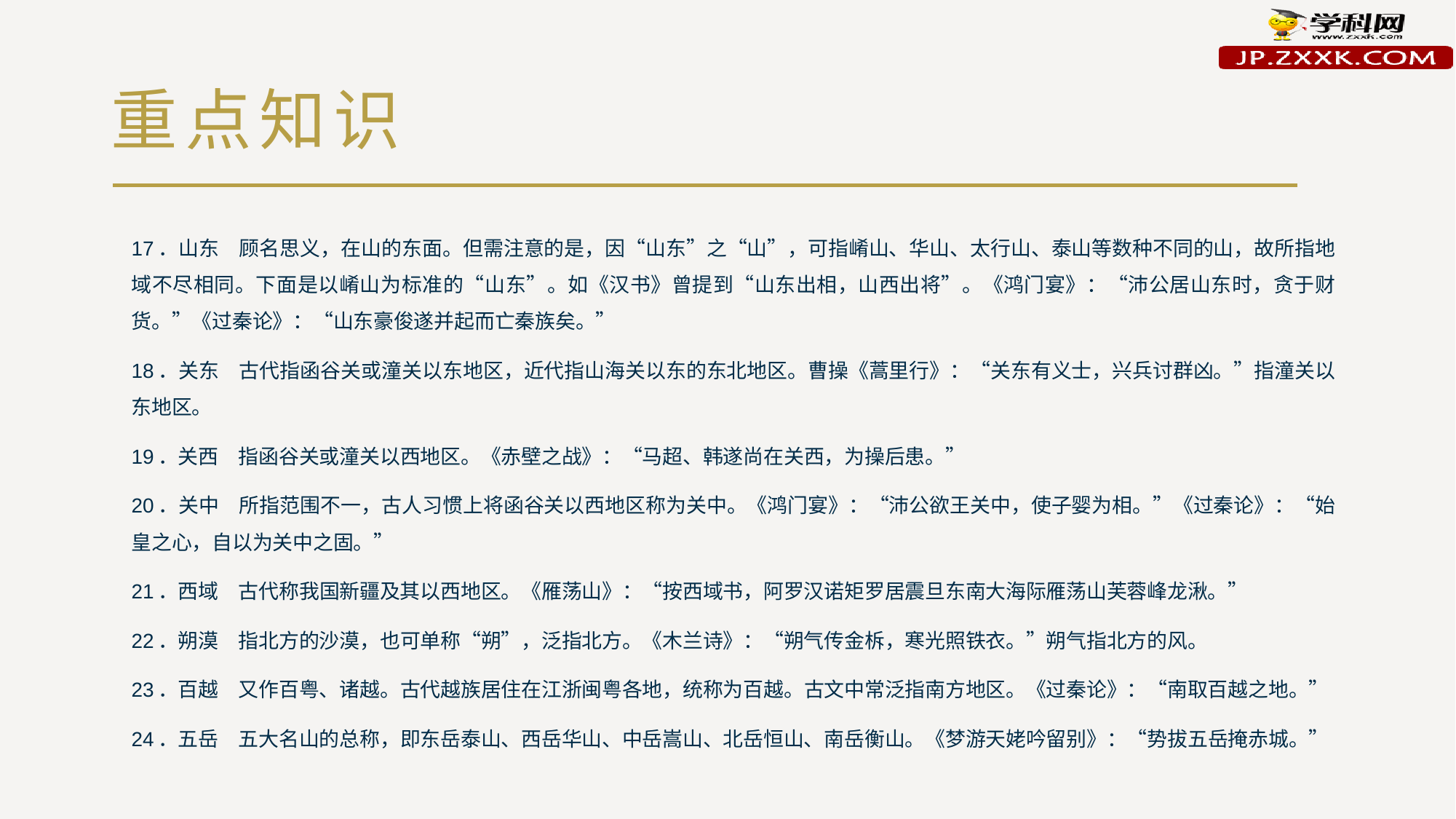

# 重点知识
17．山东　顾名思义，在山的东面。但需注意的是，因“山东”之“山”，可指崤山、华山、太行山、泰山等数种不同的山，故所指地域不尽相同。下面是以崤山为标准的“山东”。如《汉书》曾提到“山东出相，山西出将”。《鸿门宴》：“沛公居山东时，贪于财货。”《过秦论》：“山东豪俊遂并起而亡秦族矣。”
18．关东　古代指函谷关或潼关以东地区，近代指山海关以东的东北地区。曹操《蒿里行》：“关东有义士，兴兵讨群凶。”指潼关以东地区。
19．关西　指函谷关或潼关以西地区。《赤壁之战》：“马超、韩遂尚在关西，为操后患。”
20．关中　所指范围不一，古人习惯上将函谷关以西地区称为关中。《鸿门宴》：“沛公欲王关中，使子婴为相。”《过秦论》：“始皇之心，自以为关中之固。”
21．西域　古代称我国新疆及其以西地区。《雁荡山》：“按西域书，阿罗汉诺矩罗居震旦东南大海际雁荡山芙蓉峰龙湫。”
22．朔漠　指北方的沙漠，也可单称“朔”，泛指北方。《木兰诗》：“朔气传金柝，寒光照铁衣。”朔气指北方的风。
23．百越　又作百粤、诸越。古代越族居住在江浙闽粤各地，统称为百越。古文中常泛指南方地区。《过秦论》：“南取百越之地。”
24．五岳　五大名山的总称，即东岳泰山、西岳华山、中岳嵩山、北岳恒山、南岳衡山。《梦游天姥吟留别》：“势拔五岳掩赤城。”